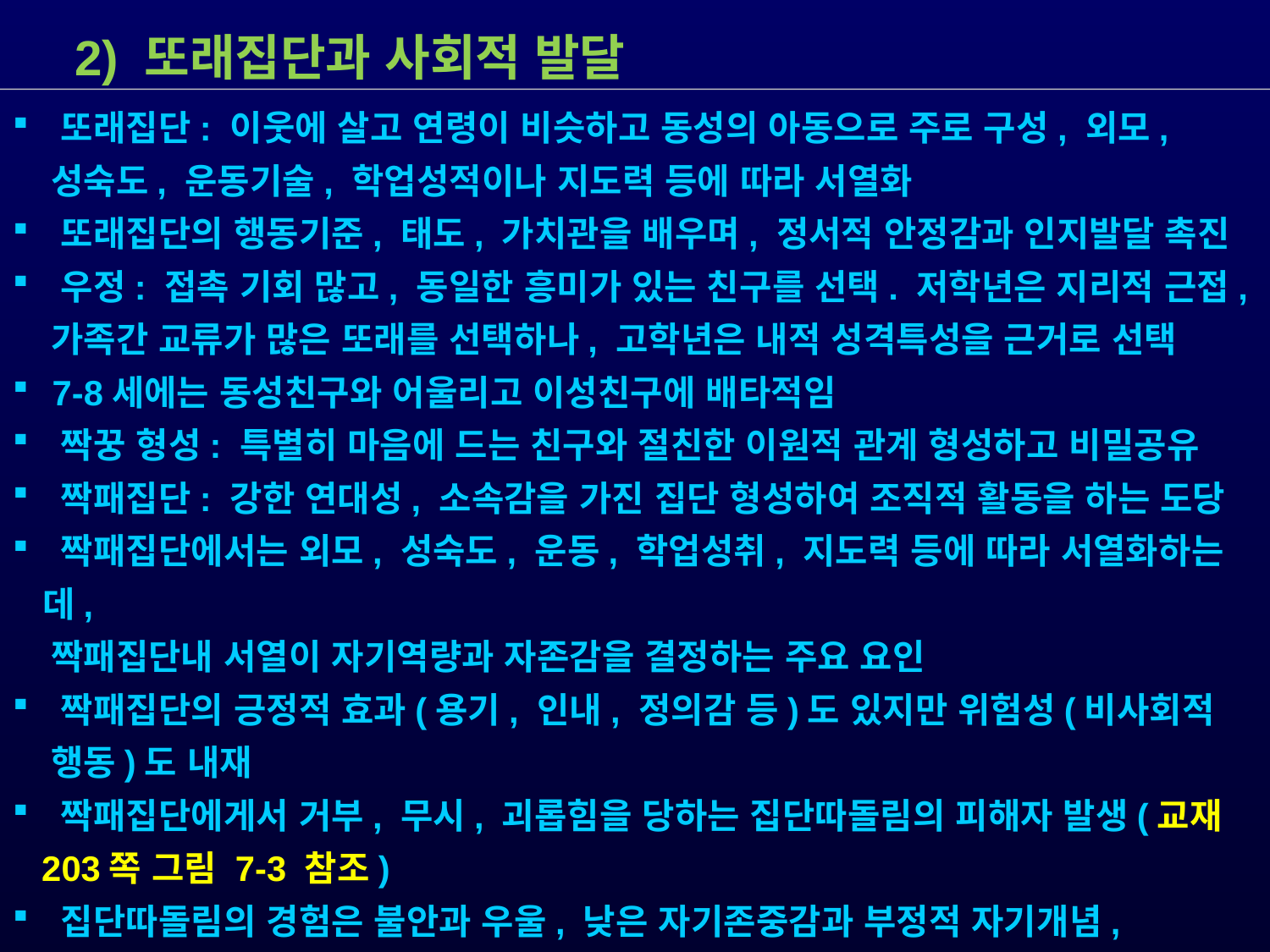

2) 또래집단과 사회적 발달
 또래집단: 이웃에 살고 연령이 비슷하고 동성의 아동으로 주로 구성, 외모,
   성숙도, 운동기술, 학업성적이나 지도력 등에 따라 서열화
 또래집단의 행동기준, 태도, 가치관을 배우며, 정서적 안정감과 인지발달 촉진
 우정: 접촉 기회 많고, 동일한 흥미가 있는 친구를 선택. 저학년은 지리적 근접,
   가족간 교류가 많은 또래를 선택하나, 고학년은 내적 성격특성을 근거로 선택
 7-8세에는 동성친구와 어울리고 이성친구에 배타적임
 짝꿍 형성: 특별히 마음에 드는 친구와 절친한 이원적 관계 형성하고 비밀공유
 짝패집단: 강한 연대성, 소속감을 가진 집단 형성하여 조직적 활동을 하는 도당
 짝패집단에서는 외모, 성숙도, 운동, 학업성취, 지도력 등에 따라 서열화하는데,
   짝패집단내 서열이 자기역량과 자존감을 결정하는 주요 요인
 짝패집단의 긍정적 효과(용기, 인내, 정의감 등)도 있지만 위험성(비사회적
   행동)도 내재
 짝패집단에게서 거부, 무시, 괴롭힘을 당하는 집단따돌림의 피해자 발생(교재
   203쪽 그림 7-3 참조)
 집단따돌림의 경험은 불안과 우울, 낮은 자기존중감과 부정적 자기개념,
   부적응적 행동을 보이게 만들며, 장기적인 영향을 미침